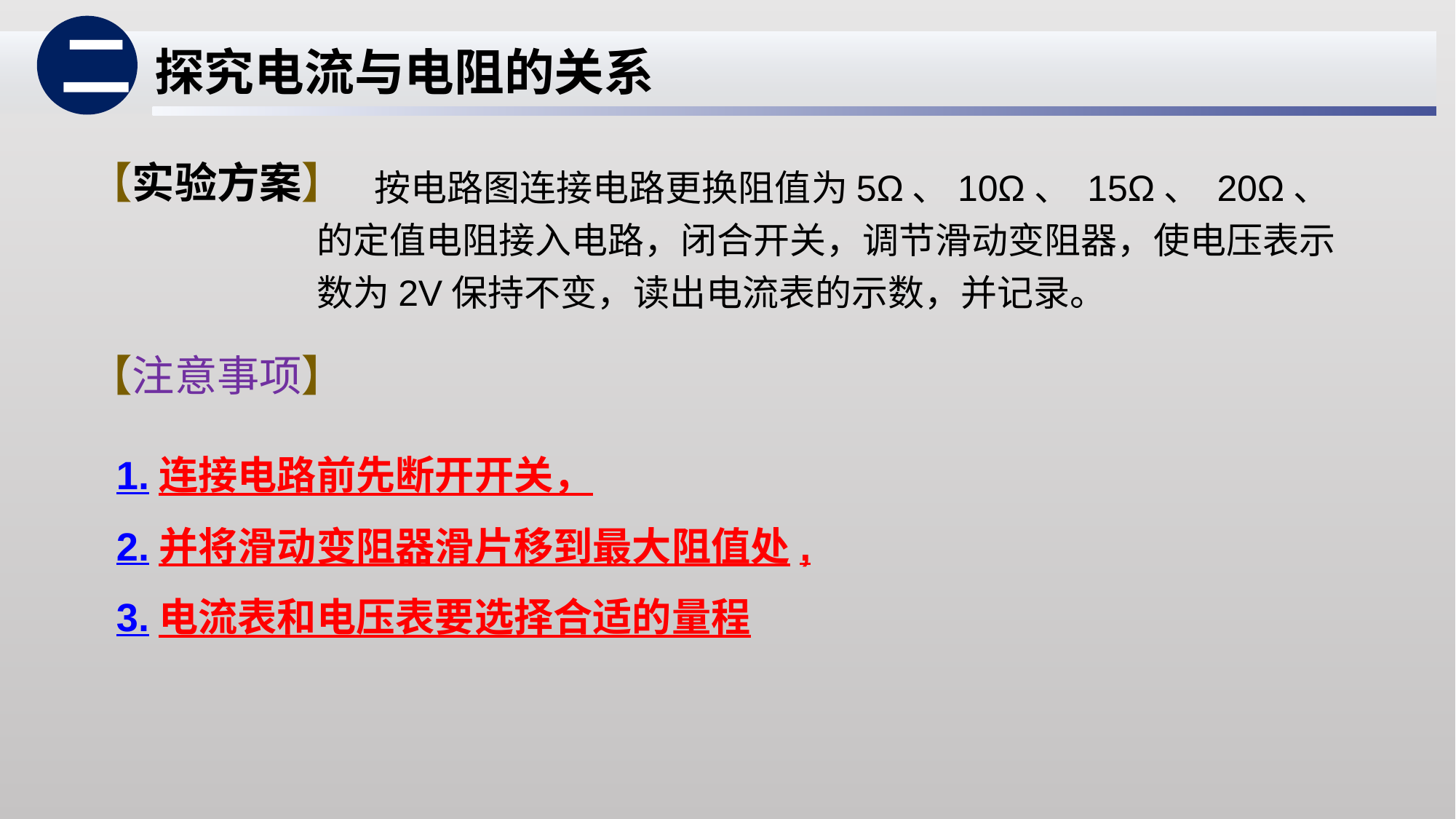

二

探究电流与电阻的关系

【实验方案】
      按电路图连接电路更换阻值为5Ω、10Ω、 15Ω、 20Ω、的定值电阻接入电路，闭合开关，调节滑动变阻器，使电压表示数为2V保持不变，读出电流表的示数，并记录。
【注意事项】
1.连接电路前先断开开关，
2.并将滑动变阻器滑片移到最大阻值处,
3.电流表和电压表要选择合适的量程